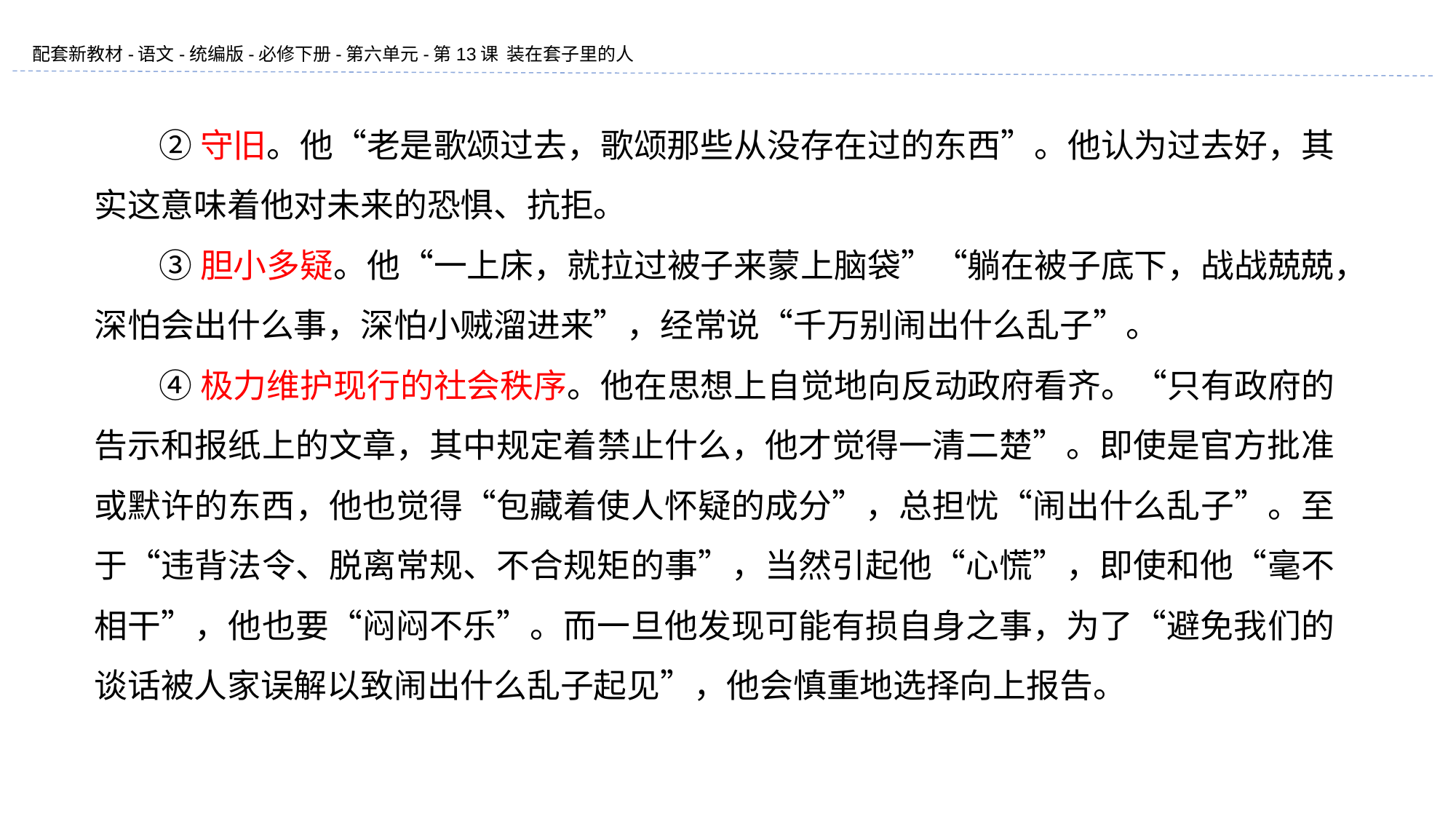

②守旧。他“老是歌颂过去，歌颂那些从没存在过的东西”。他认为过去好，其实这意味着他对未来的恐惧、抗拒。
③胆小多疑。他“一上床，就拉过被子来蒙上脑袋”“躺在被子底下，战战兢兢，深怕会出什么事，深怕小贼溜进来”，经常说“千万别闹出什么乱子”。
④极力维护现行的社会秩序。他在思想上自觉地向反动政府看齐。“只有政府的告示和报纸上的文章，其中规定着禁止什么，他才觉得一清二楚”。即使是官方批准或默许的东西，他也觉得“包藏着使人怀疑的成分”，总担忧“闹出什么乱子”。至于“违背法令、脱离常规、不合规矩的事”，当然引起他“心慌”，即使和他“毫不相干”，他也要“闷闷不乐”。而一旦他发现可能有损自身之事，为了“避免我们的谈话被人家误解以致闹出什么乱子起见”，他会慎重地选择向上报告。